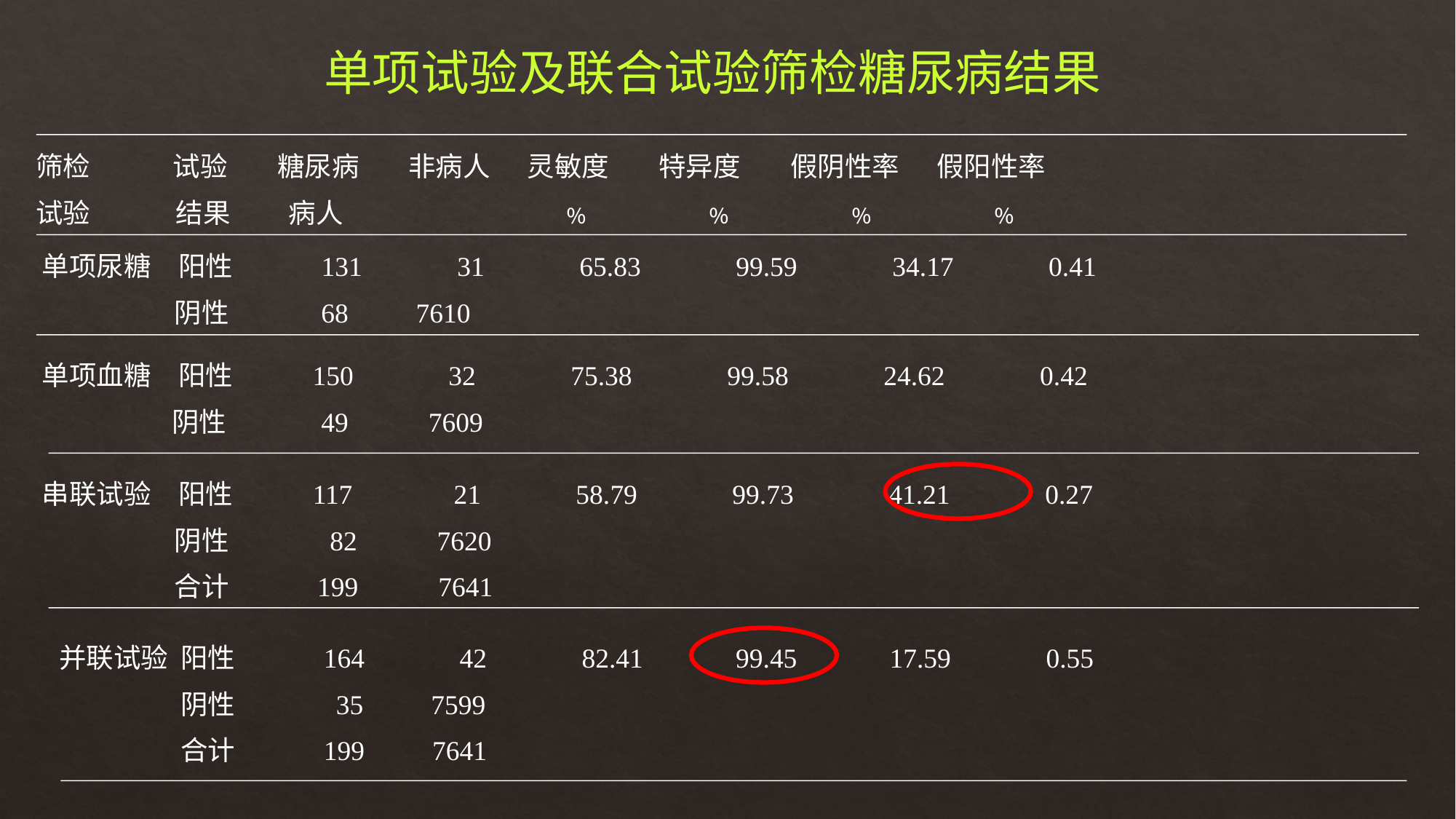

单项试验及联合试验筛检糖尿病结果

   筛检         　试验        糖尿病        非病人      灵敏度        特异度        假阴性率      假阳性率
   试验     　　结果    　 病人       　　　　　　  ﹪ 　　　　﹪ 　　　　﹪　　　　 ﹪

    单项尿糖　阳性　　　131　　　31　　　65.83　　　99.59　　　34.17　　　0.41
　　　　　　阴性　　     68　　7610

    单项血糖　阳性　　   150　　　32　　　75.38　　　99.58　　　24.62　　　0.42
　　　　　    阴性　　 　49　　  7609

    串联试验　阳性　　   117　　　 21　　　58.79　　　99.73　　　41.21　　　0.27
　　　　　　阴性　　　  82　　  7620
　　　　　　合计　　　199　　  7641

并联试验  阳性　　　164　　　42　　　82.41　　    99.45　　    17.59　　　0.55
　　　　  阴性　　　  35　　7599
　　　　  合计　　　199　　7641